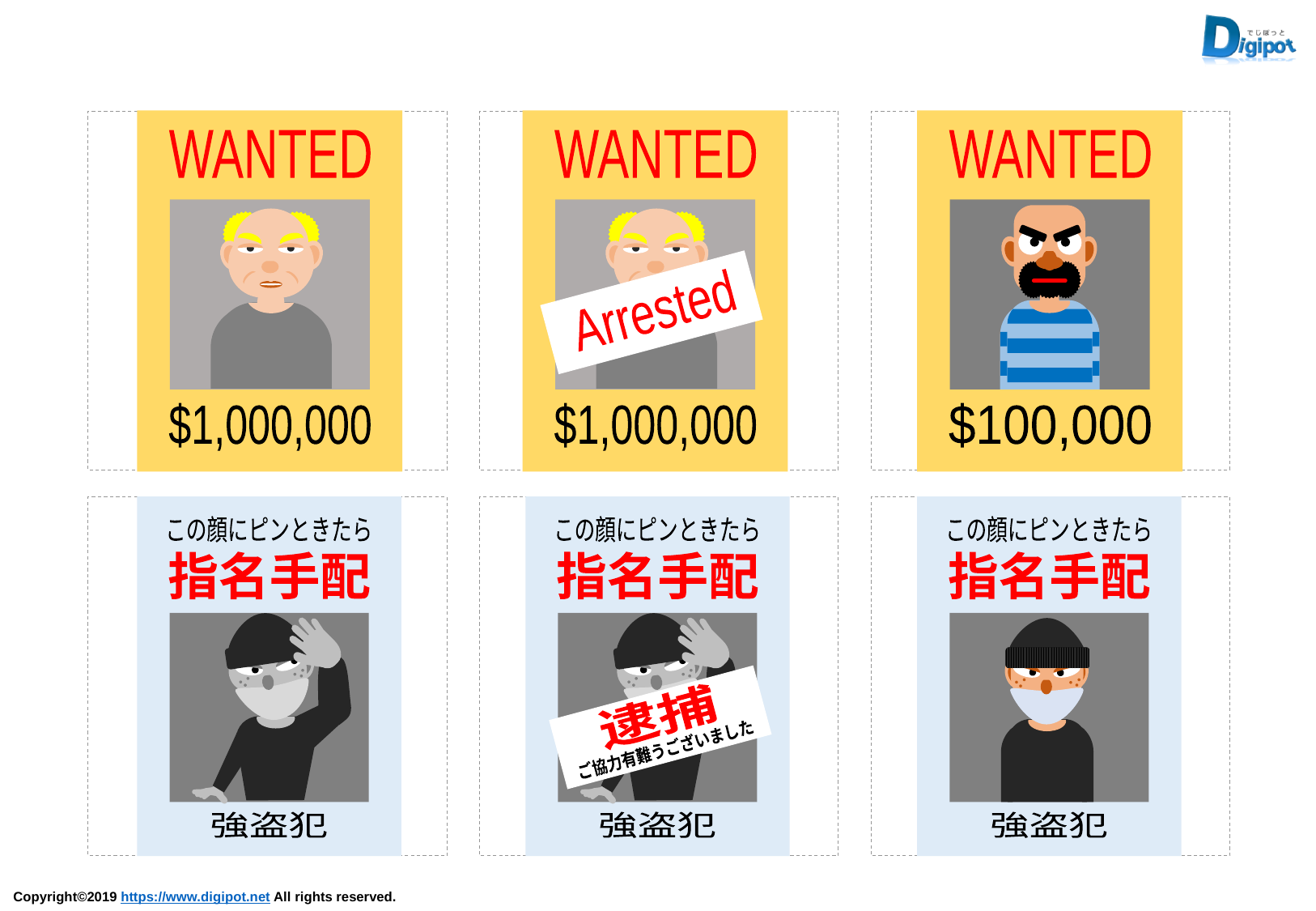

WANTED

$1,000,000

WANTED

$1,000,000

Arrested

WANTED

$100,000

この顔にピンときたら
指名手配

強盗犯

この顔にピンときたら
指名手配

強盗犯

逮捕
ご協力有難うございました

この顔にピンときたら
指名手配

強盗犯